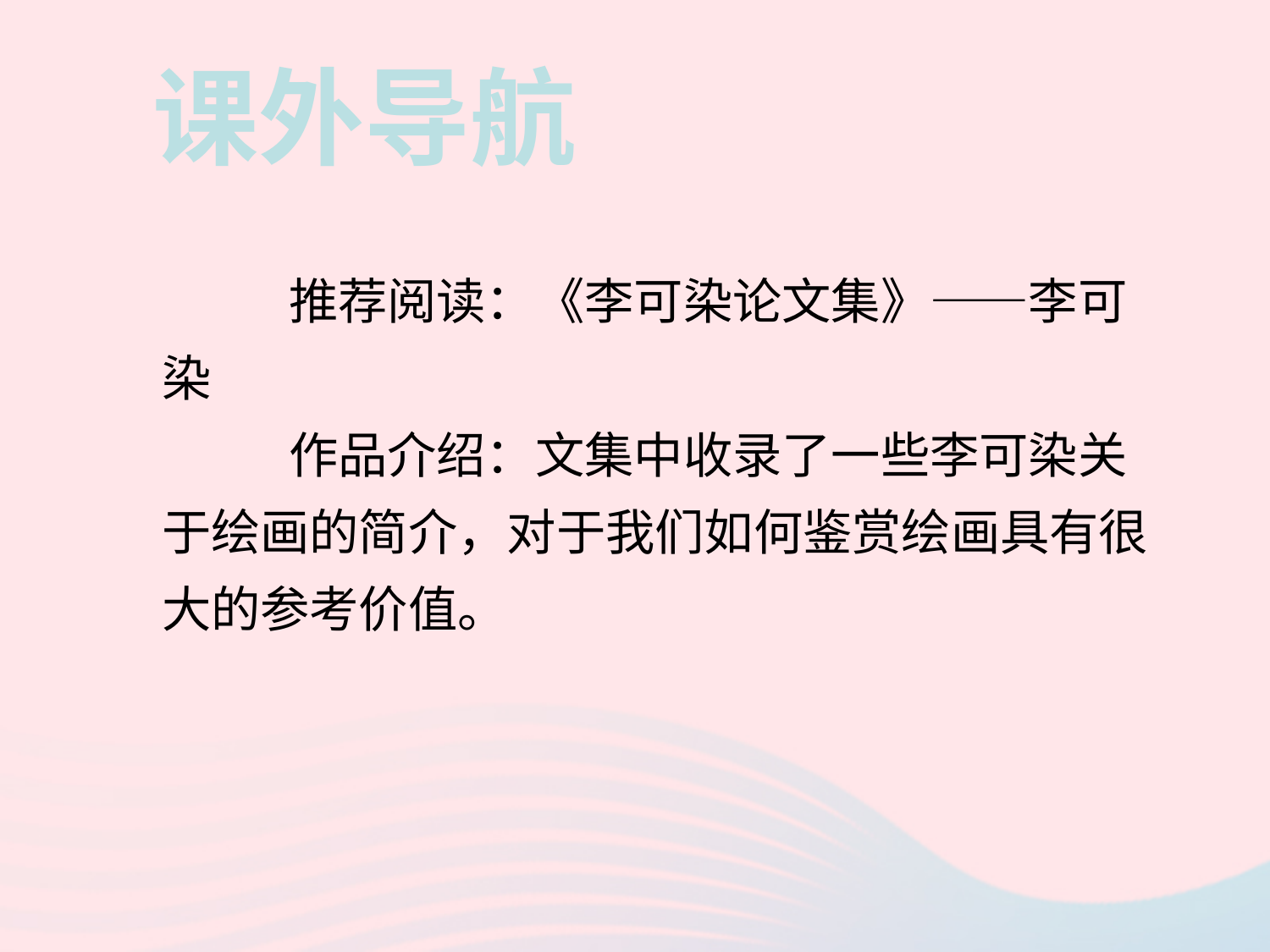

课外导航
	推荐阅读：《李可染论文集》——李可染
	作品介绍：文集中收录了一些李可染关于绘画的简介，对于我们如何鉴赏绘画具有很大的参考价值。